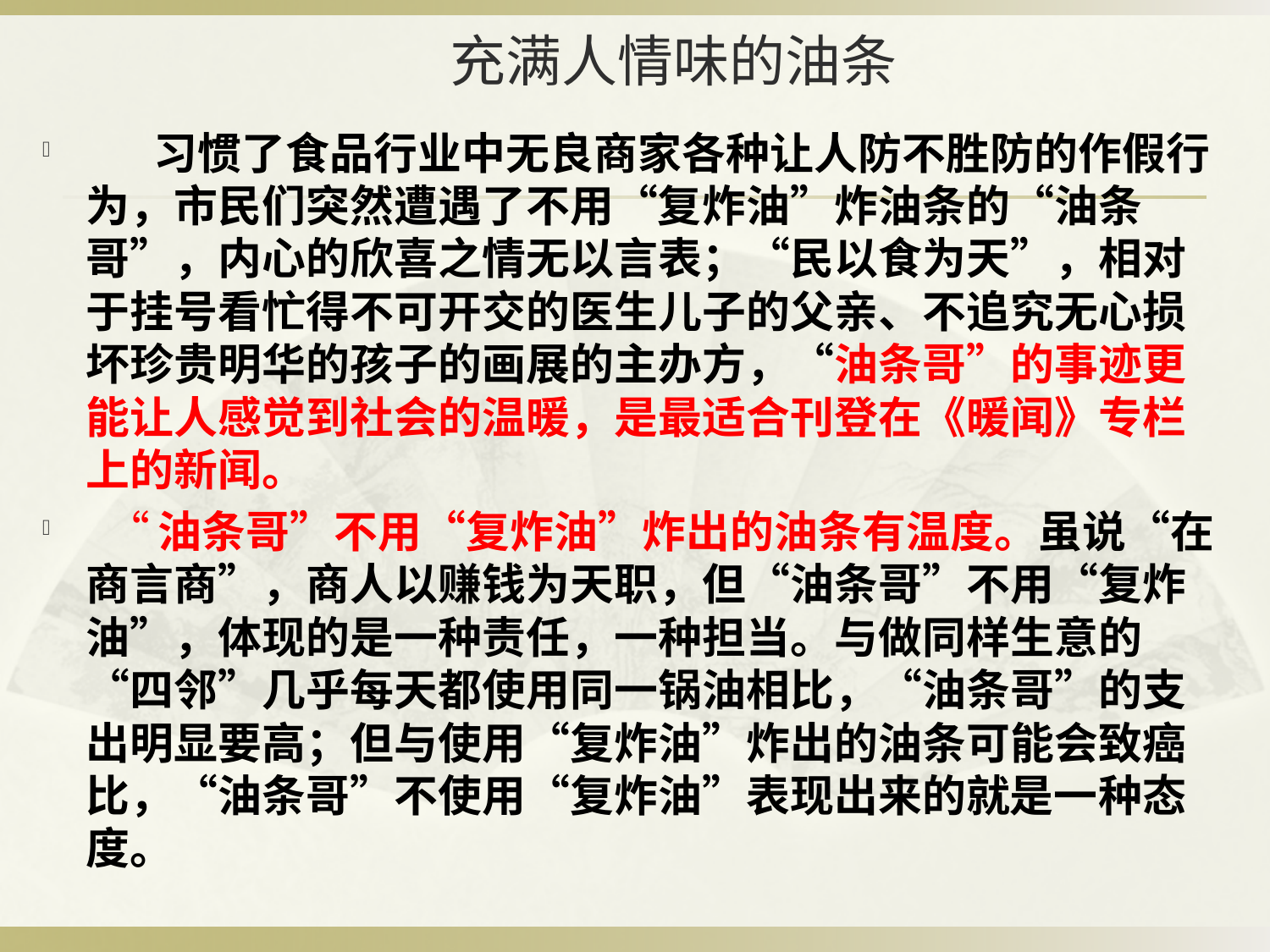

# 充满人情味的油条
      习惯了食品行业中无良商家各种让人防不胜防的作假行为，市民们突然遭遇了不用“复炸油”炸油条的“油条哥”，内心的欣喜之情无以言表；“民以食为天”，相对于挂号看忙得不可开交的医生儿子的父亲、不追究无心损坏珍贵明华的孩子的画展的主办方，“油条哥”的事迹更能让人感觉到社会的温暖，是最适合刊登在《暖闻》专栏上的新闻。
  “油条哥”不用“复炸油”炸出的油条有温度。虽说“在商言商”，商人以赚钱为天职，但“油条哥”不用“复炸油”，体现的是一种责任，一种担当。与做同样生意的“四邻”几乎每天都使用同一锅油相比，“油条哥”的支出明显要高；但与使用“复炸油”炸出的油条可能会致癌比，“油条哥”不使用“复炸油”表现出来的就是一种态度。